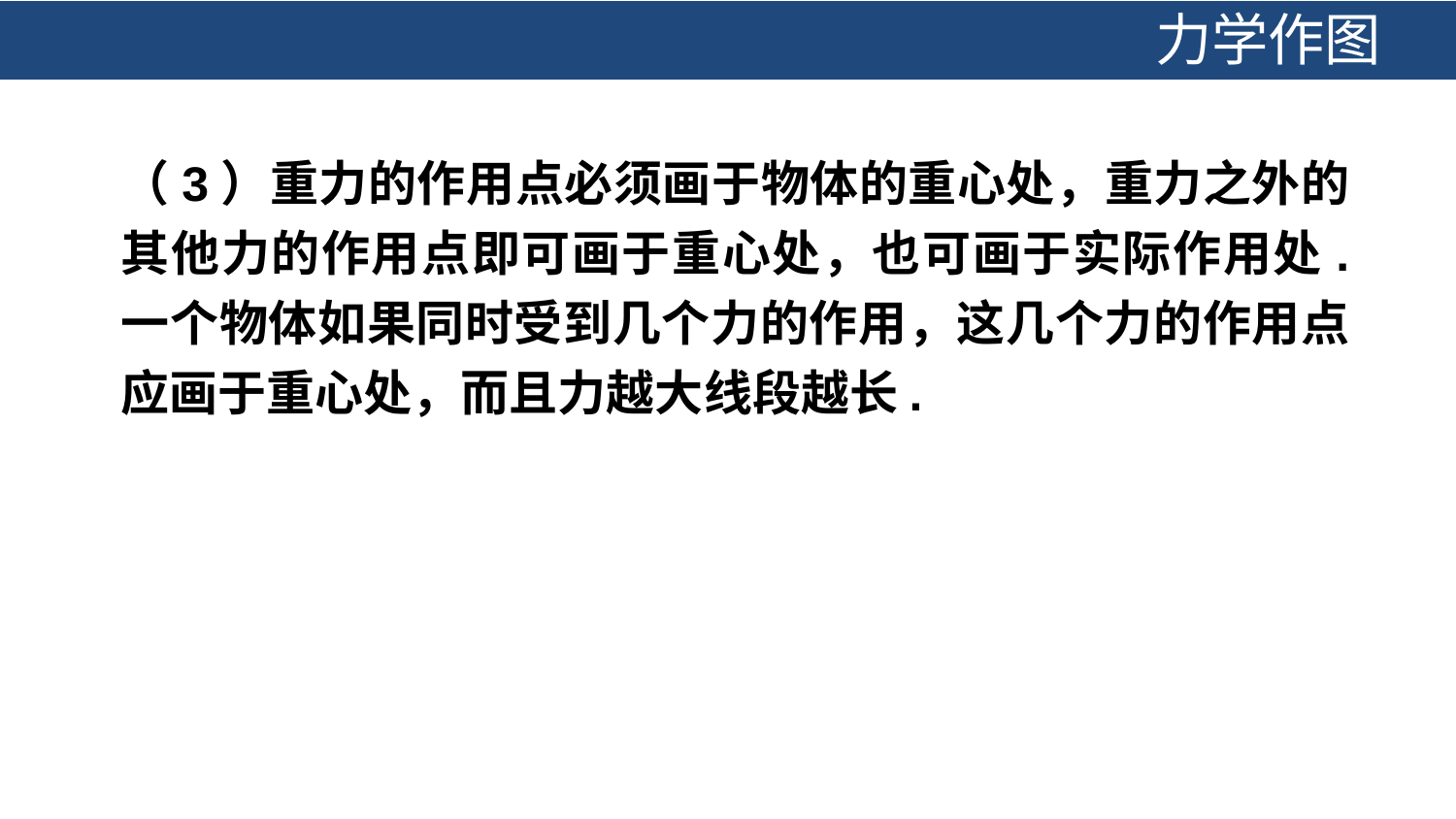

力学作图
（3）重力的作用点必须画于物体的重心处，重力之外的其他力的作用点即可画于重心处，也可画于实际作用处. 一个物体如果同时受到几个力的作用，这几个力的作用点应画于重心处，而且力越大线段越长.